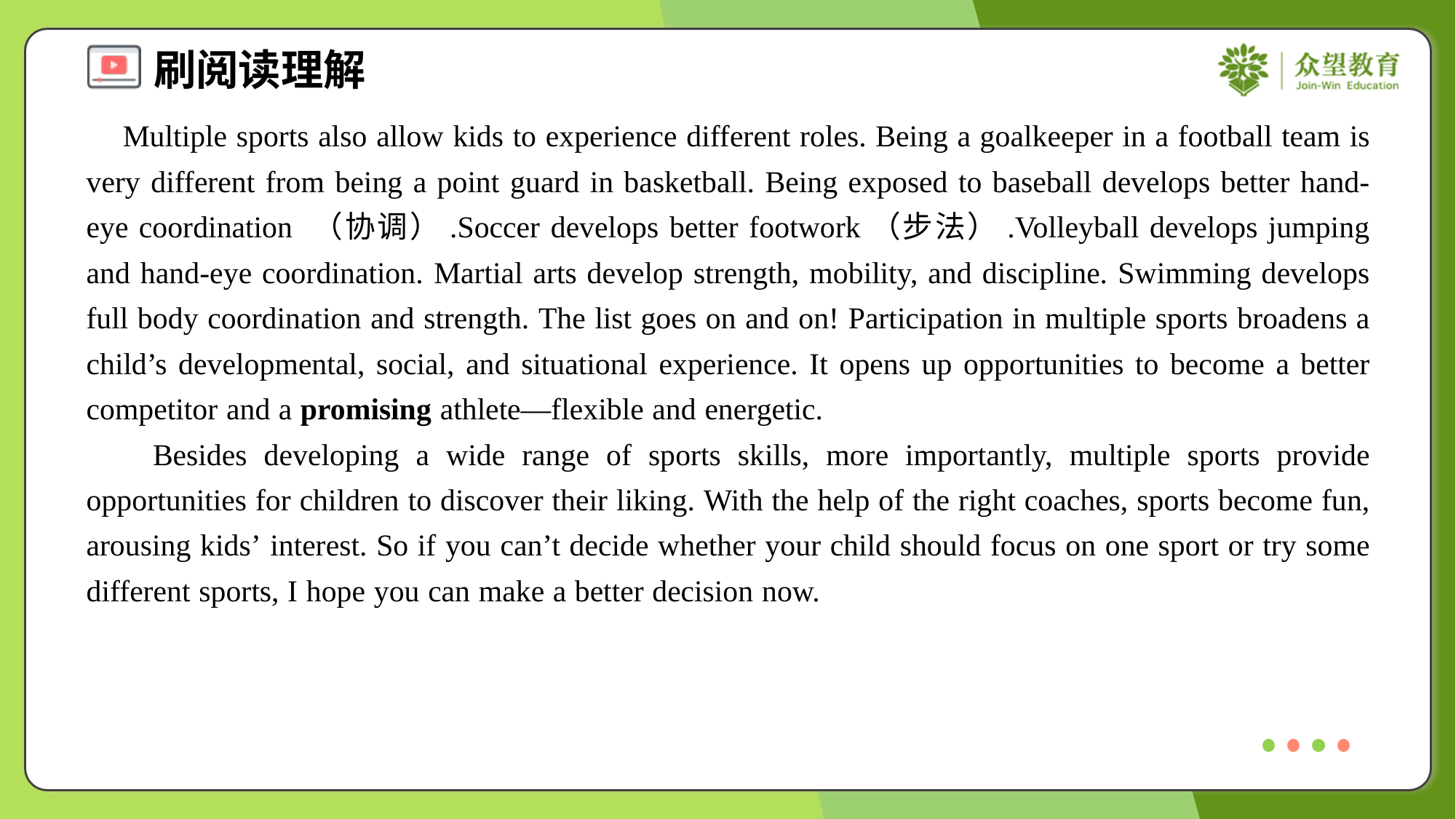

Multiple sports also allow kids to experience different roles. Being a goalkeeper in a football team is very different from being a point guard in basketball. Being exposed to baseball develops better hand-eye coordination （协调）.Soccer develops better footwork（步法）.Volleyball develops jumping and hand-eye coordination. Martial arts develop strength, mobility, and discipline. Swimming develops full body coordination and strength. The list goes on and on! Participation in multiple sports broadens a child’s developmental, social, and situational experience. It opens up opportunities to become a better competitor and a promising athlete—flexible and energetic.
    Besides developing a wide range of sports skills, more importantly, multiple sports provide opportunities for children to discover their liking. With the help of the right coaches, sports become fun, arousing kids’ interest. So if you can’t decide whether your child should focus on one sport or try some different sports, I hope you can make a better decision now.